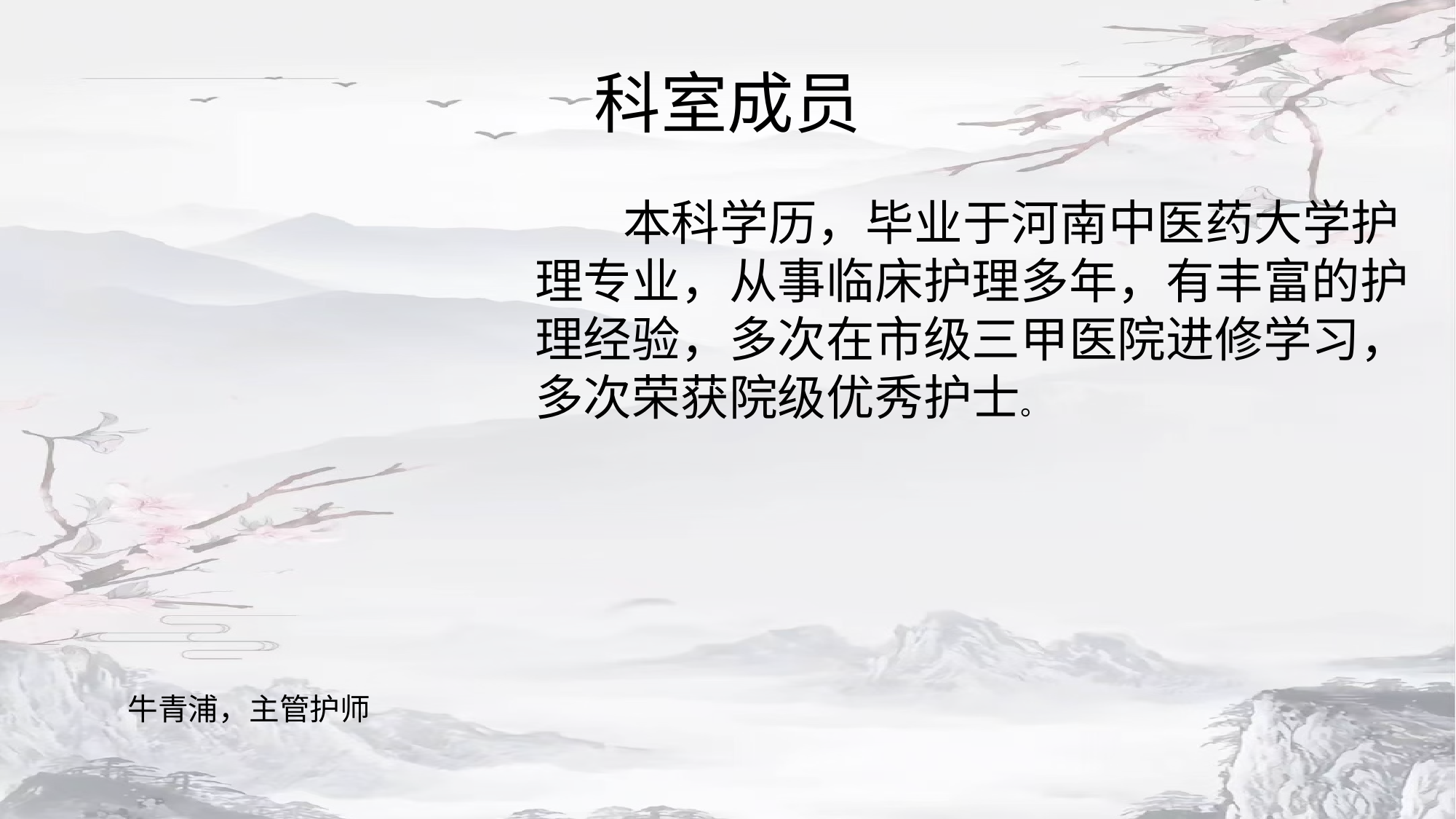

# 科室成员
       本科学历，毕业于河南中医药大学护理专业，从事临床护理多年，有丰富的护理经验，多次在市级三甲医院进修学习，多次荣获院级优秀护士。
            牛青浦，主管护师